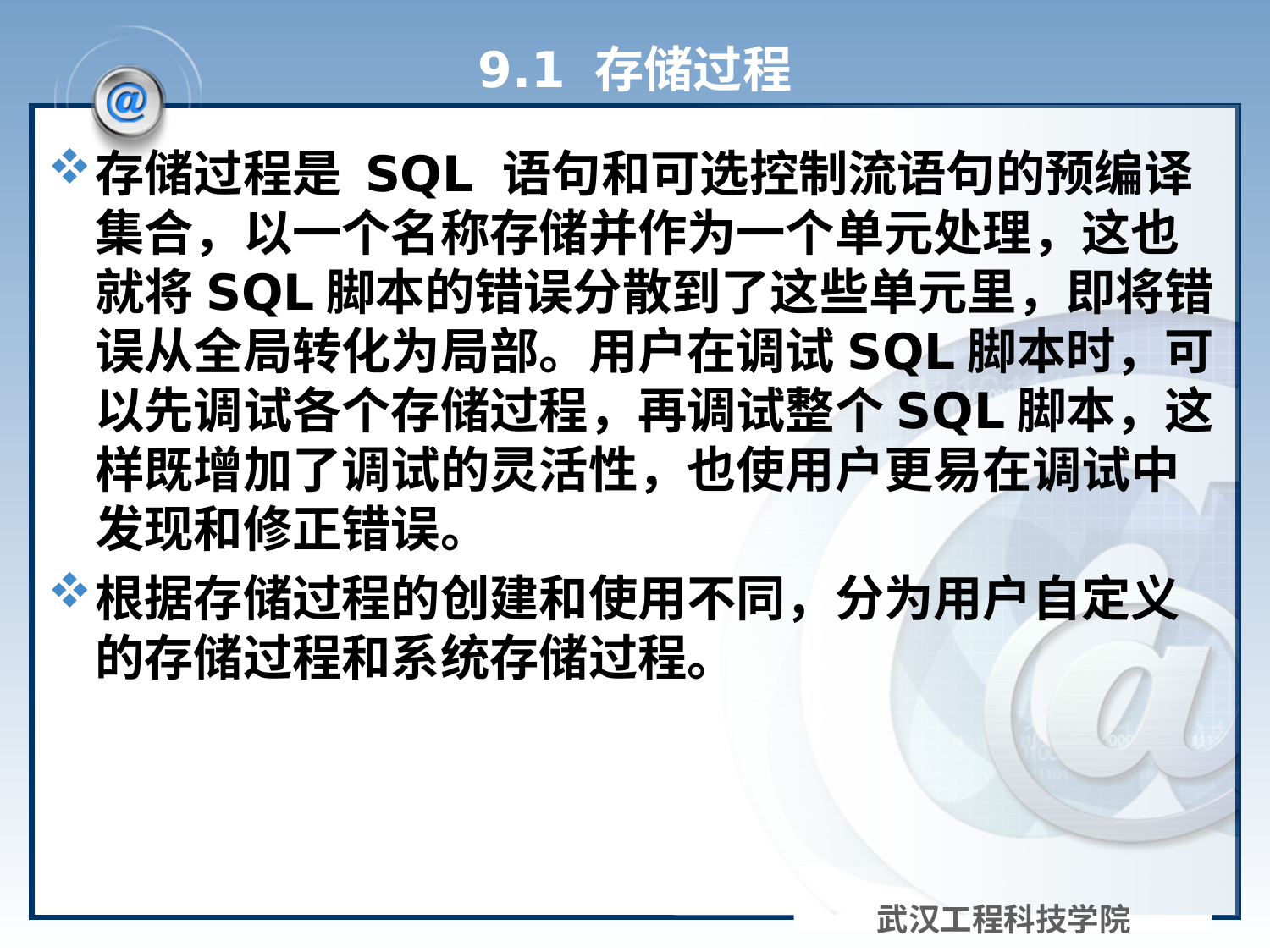

# 9.1 存储过程
存储过程是 SQL 语句和可选控制流语句的预编译集合，以一个名称存储并作为一个单元处理，这也就将SQL脚本的错误分散到了这些单元里，即将错误从全局转化为局部。用户在调试SQL脚本时，可以先调试各个存储过程，再调试整个SQL脚本，这样既增加了调试的灵活性，也使用户更易在调试中发现和修正错误。
根据存储过程的创建和使用不同，分为用户自定义的存储过程和系统存储过程。
武汉工程科技学院